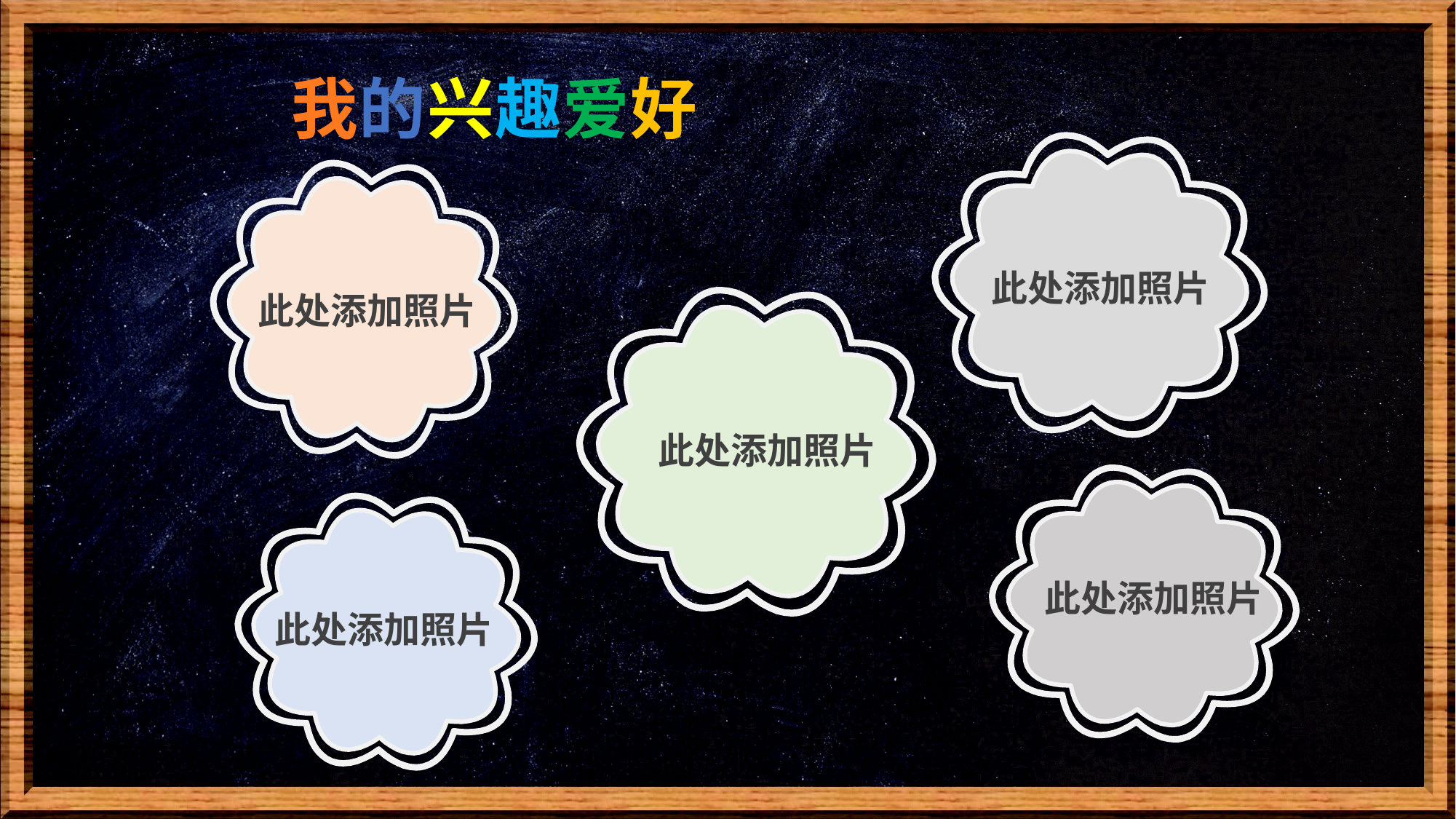

# 我的兴趣爱好

此处添加照片
此处添加照片

此处添加照片

此处添加照片
此处添加照片